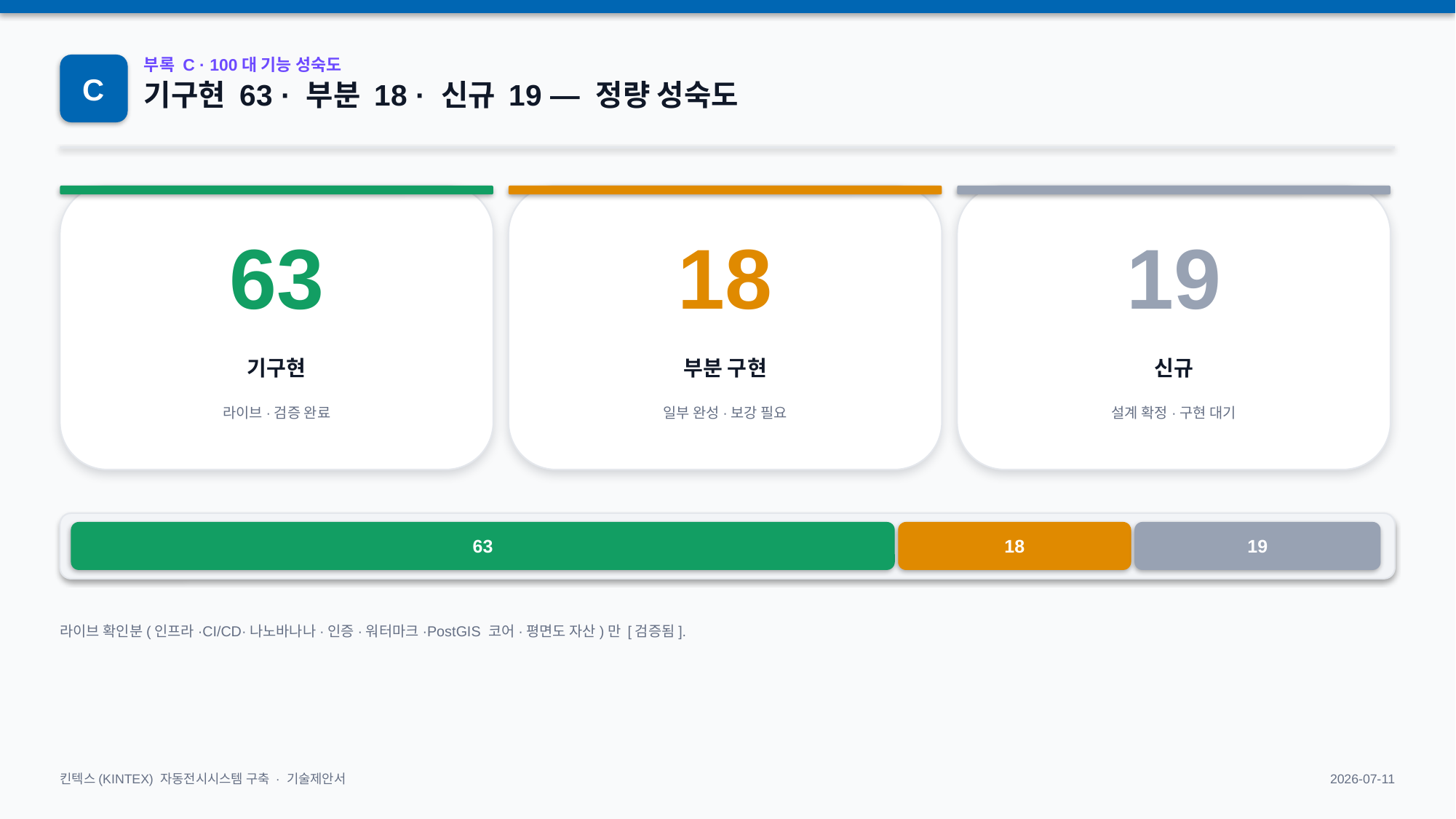

C
부록 C · 100대 기능 성숙도
기구현 63 · 부분 18 · 신규 19 — 정량 성숙도

63
18
19
기구현
부분 구현
신규
라이브·검증 완료
일부 완성·보강 필요
설계 확정·구현 대기

63

18

19
라이브 확인분(인프라·CI/CD·나노바나나·인증·워터마크·PostGIS 코어·평면도 자산)만 [검증됨].
킨텍스(KINTEX) 자동전시시스템 구축 · 기술제안서
2026-07-11